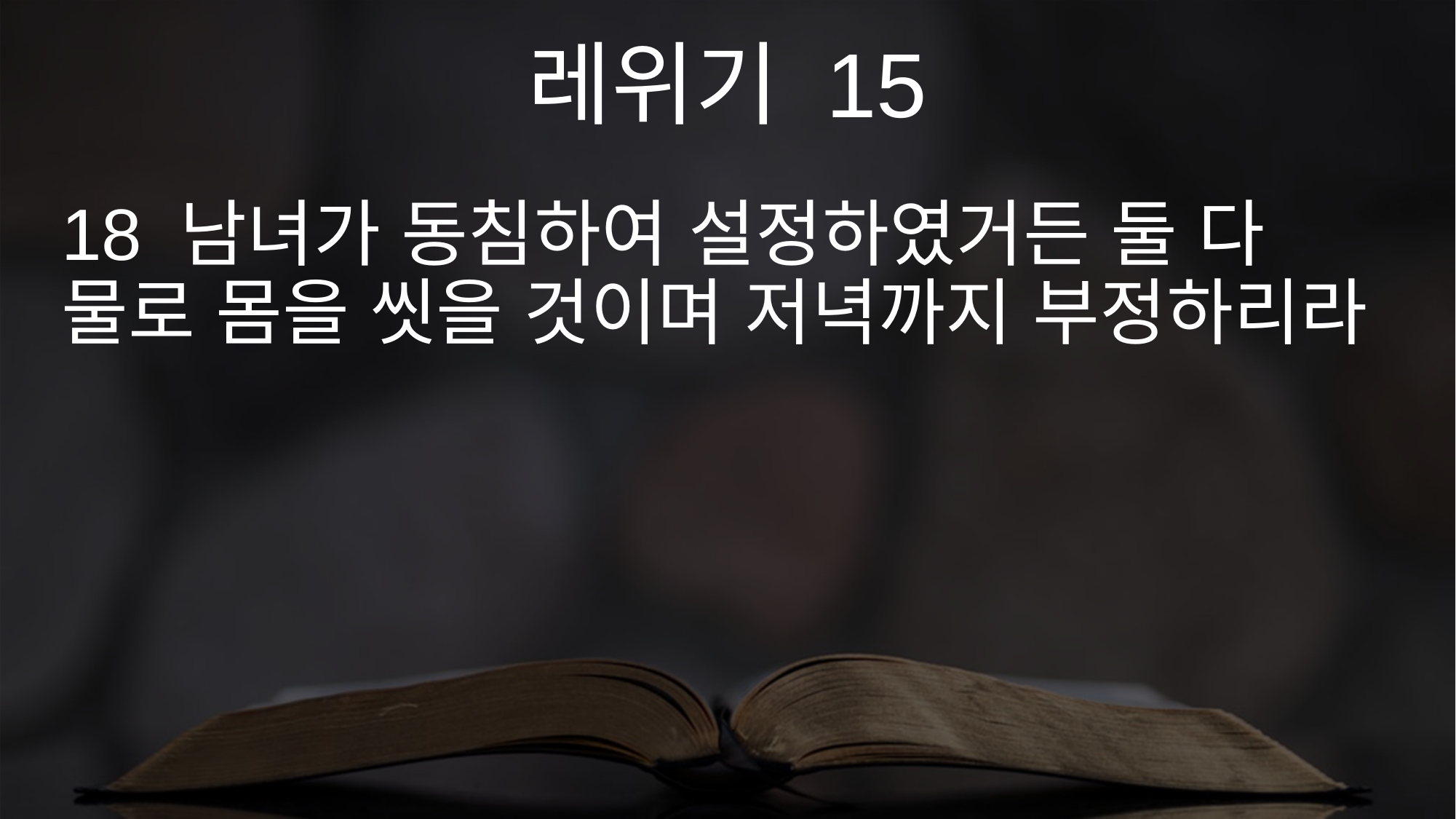

레위기 15
18 남녀가 동침하여 설정하였거든 둘 다 물로 몸을 씻을 것이며 저녁까지 부정하리라